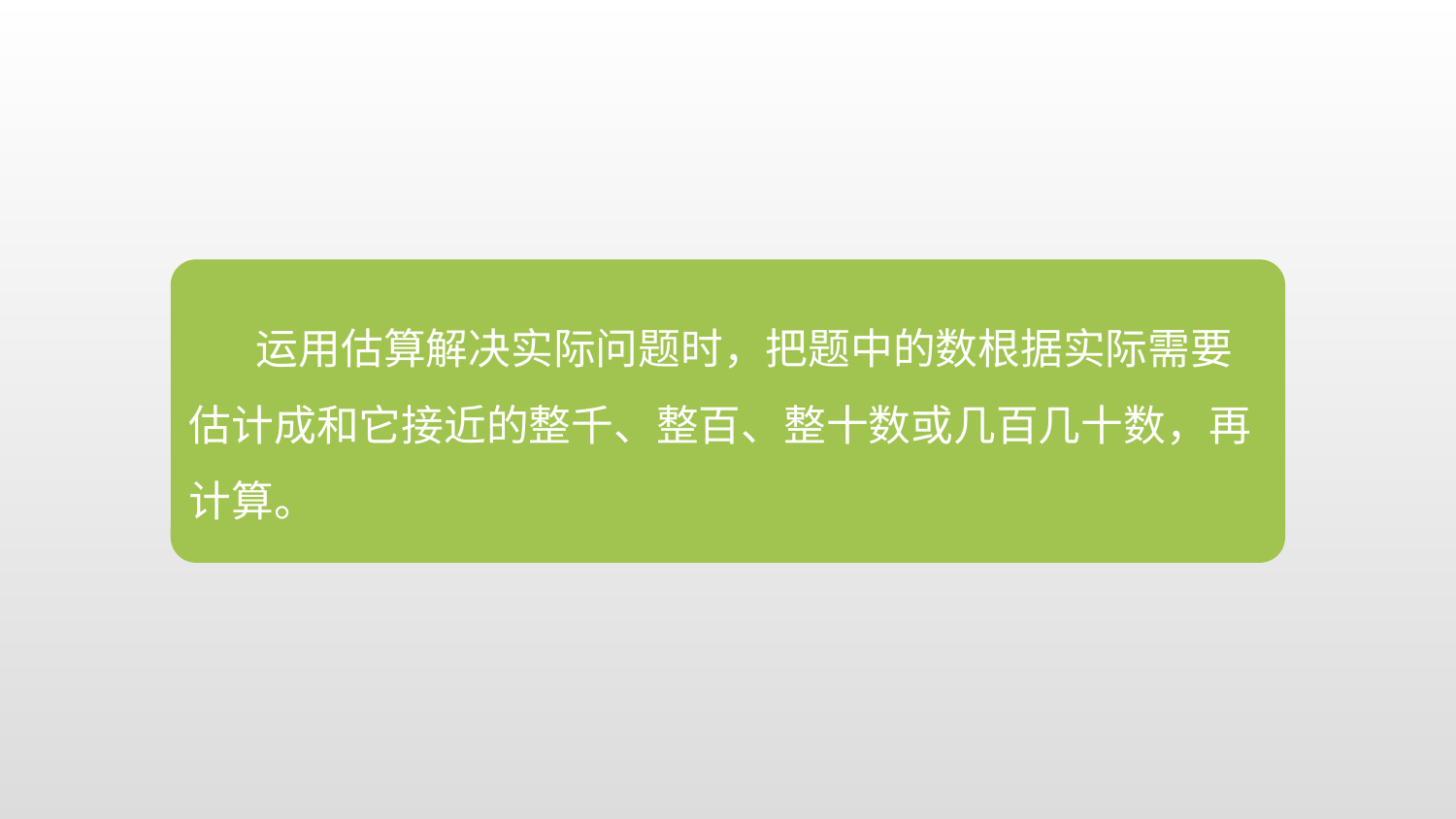

运用估算解决实际问题时，把题中的数根据实际需要估计成和它接近的整千、整百、整十数或几百几十数，再计算。